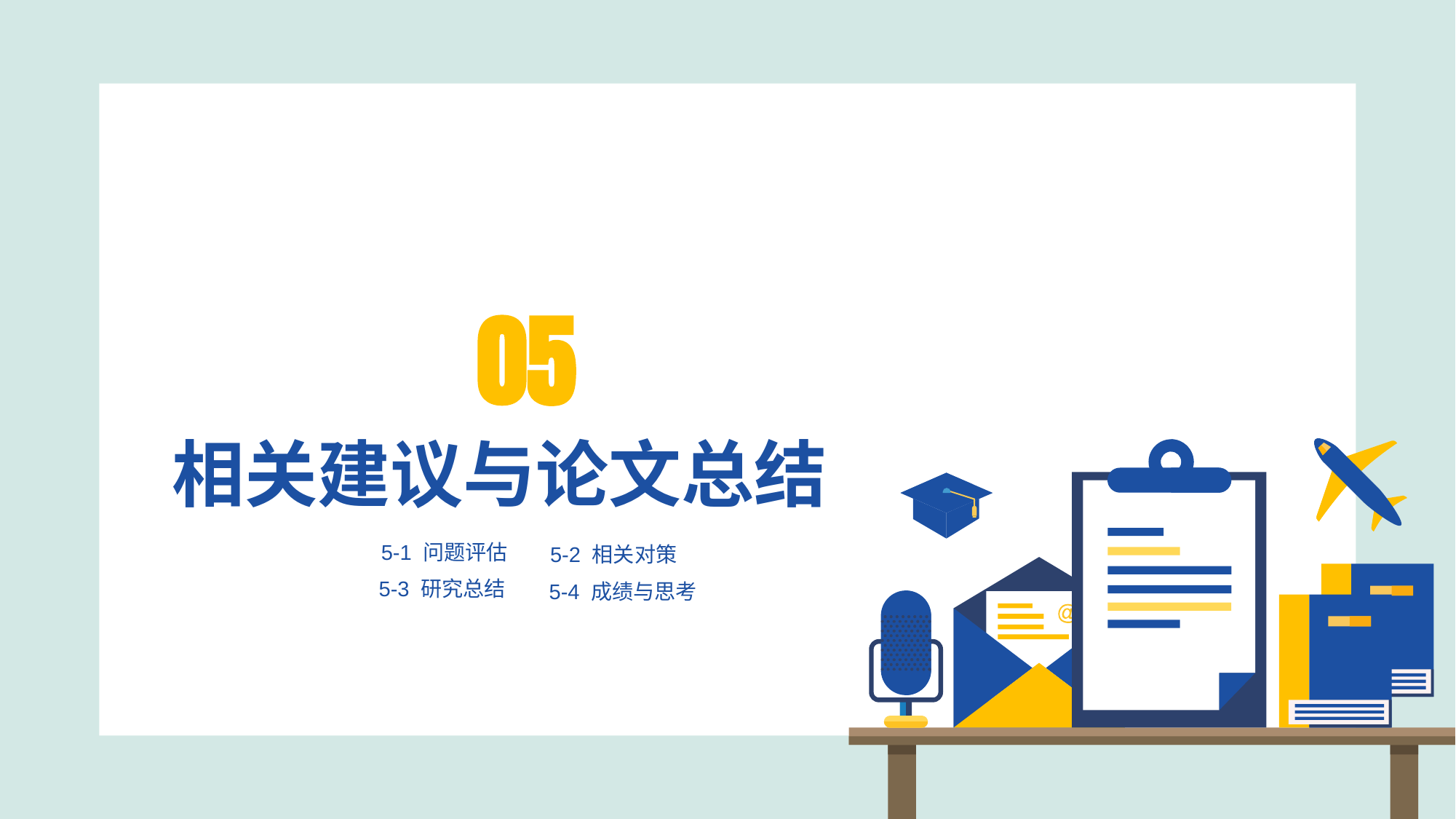

05

相关建议与论文总结
5-1 问题评估
5-2 相关对策
5-3 研究总结
5-4 成绩与思考